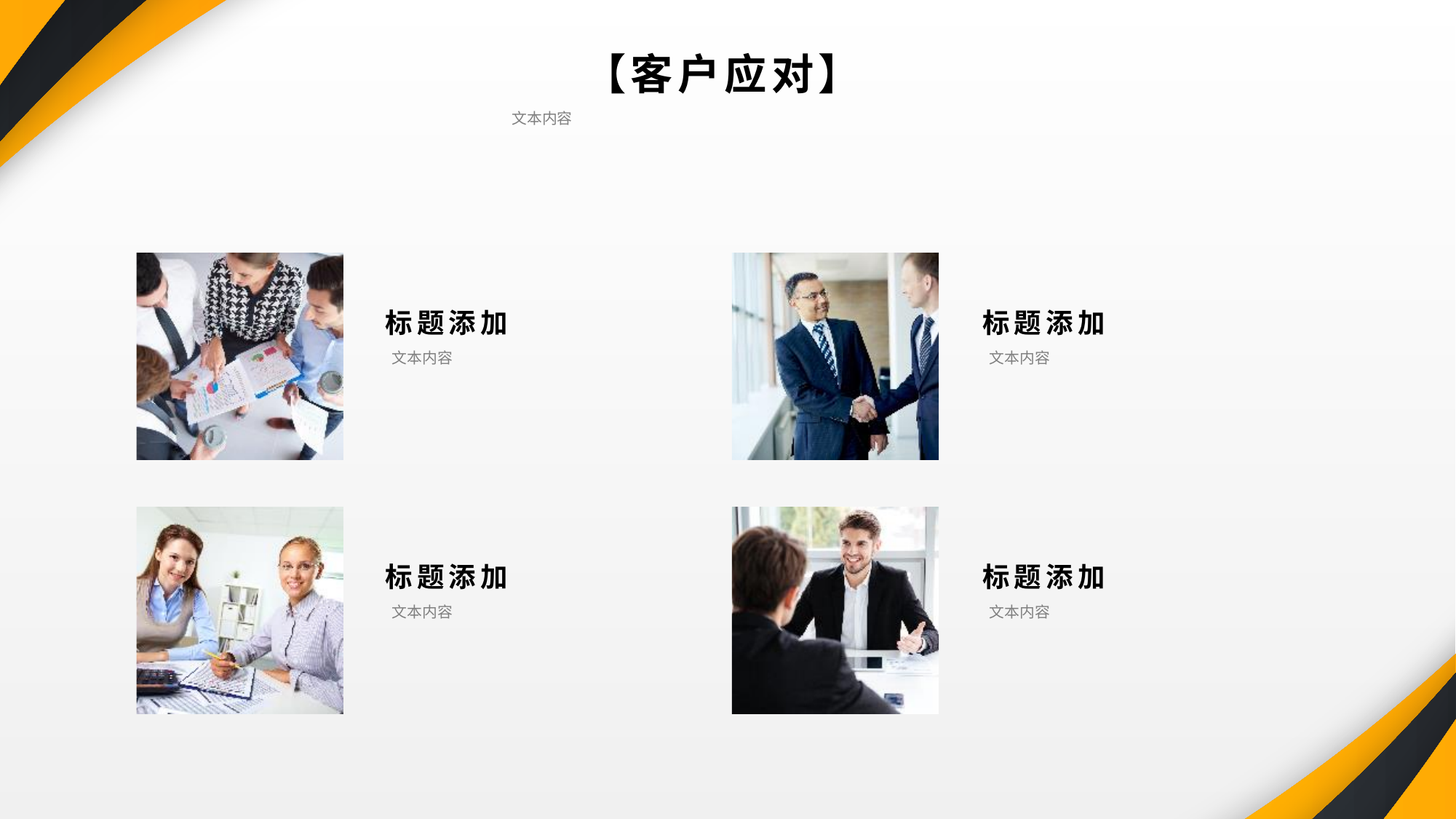

【客户应对】
 文本内容

标题添加
 文本内容
标题添加
 文本内容

标题添加
 文本内容
标题添加
 文本内容